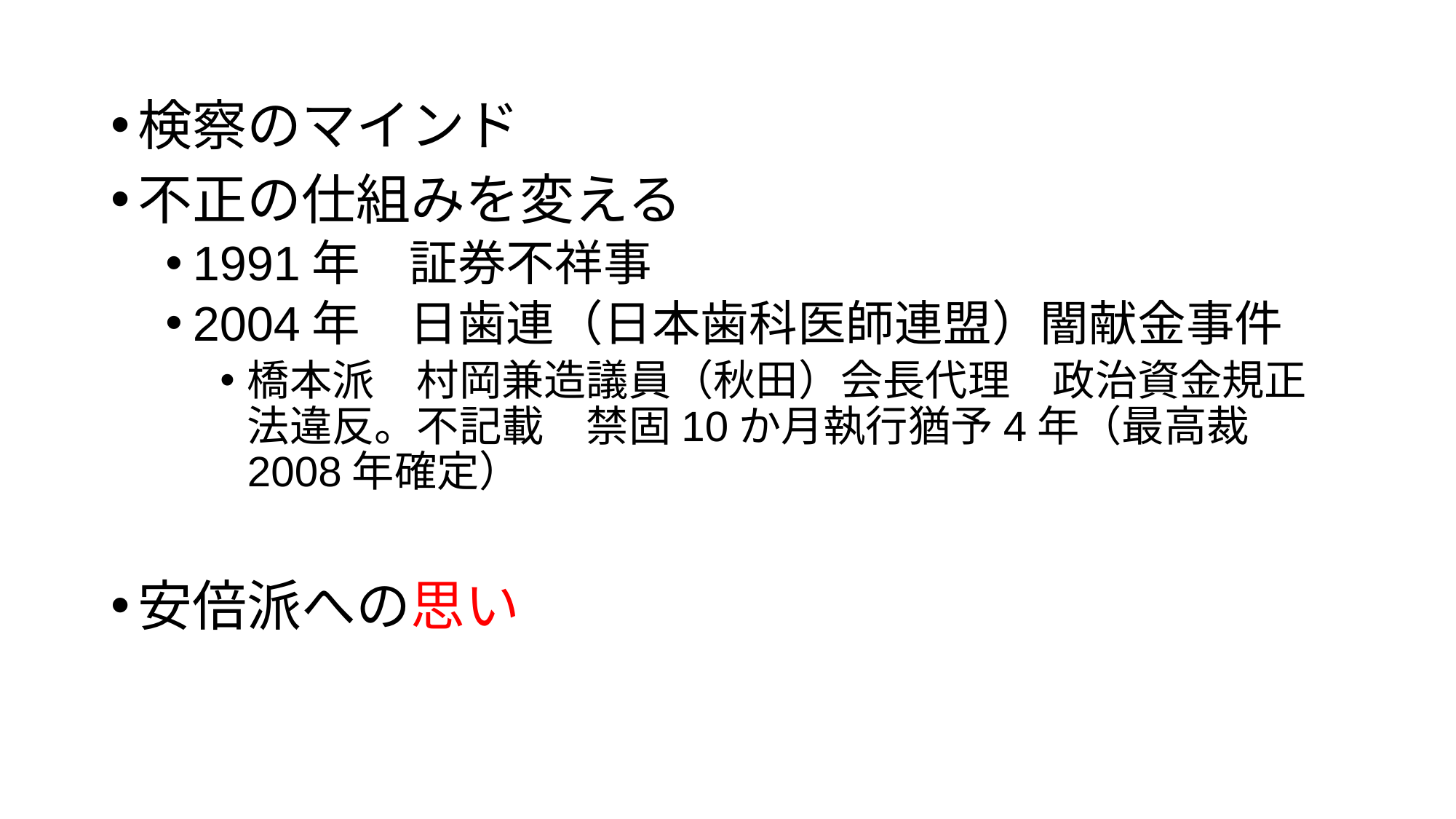

検察のマインド
不正の仕組みを変える
1991年　証券不祥事
2004年　日歯連（日本歯科医師連盟）闇献金事件
橋本派　村岡兼造議員（秋田）会長代理　政治資金規正法違反。不記載　禁固10か月執行猶予4年（最高裁　2008年確定）

安倍派への思い